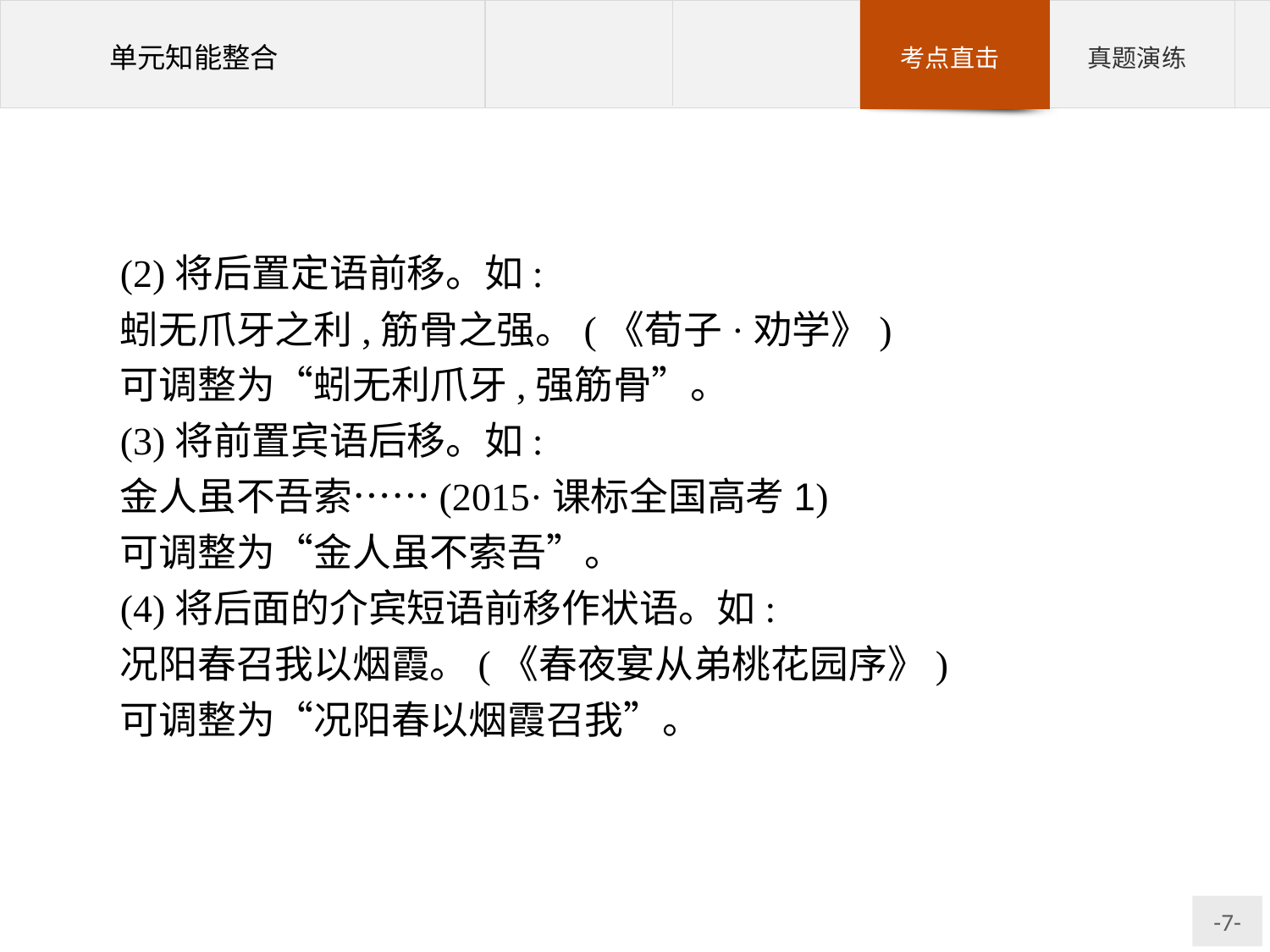

(2)将后置定语前移。如:
蚓无爪牙之利,筋骨之强。(《荀子·劝学》)
可调整为“蚓无利爪牙,强筋骨”。
(3)将前置宾语后移。如:
金人虽不吾索……(2015·课标全国高考1)
可调整为“金人虽不索吾”。
(4)将后面的介宾短语前移作状语。如:
况阳春召我以烟霞。(《春夜宴从弟桃花园序》)
可调整为“况阳春以烟霞召我”。